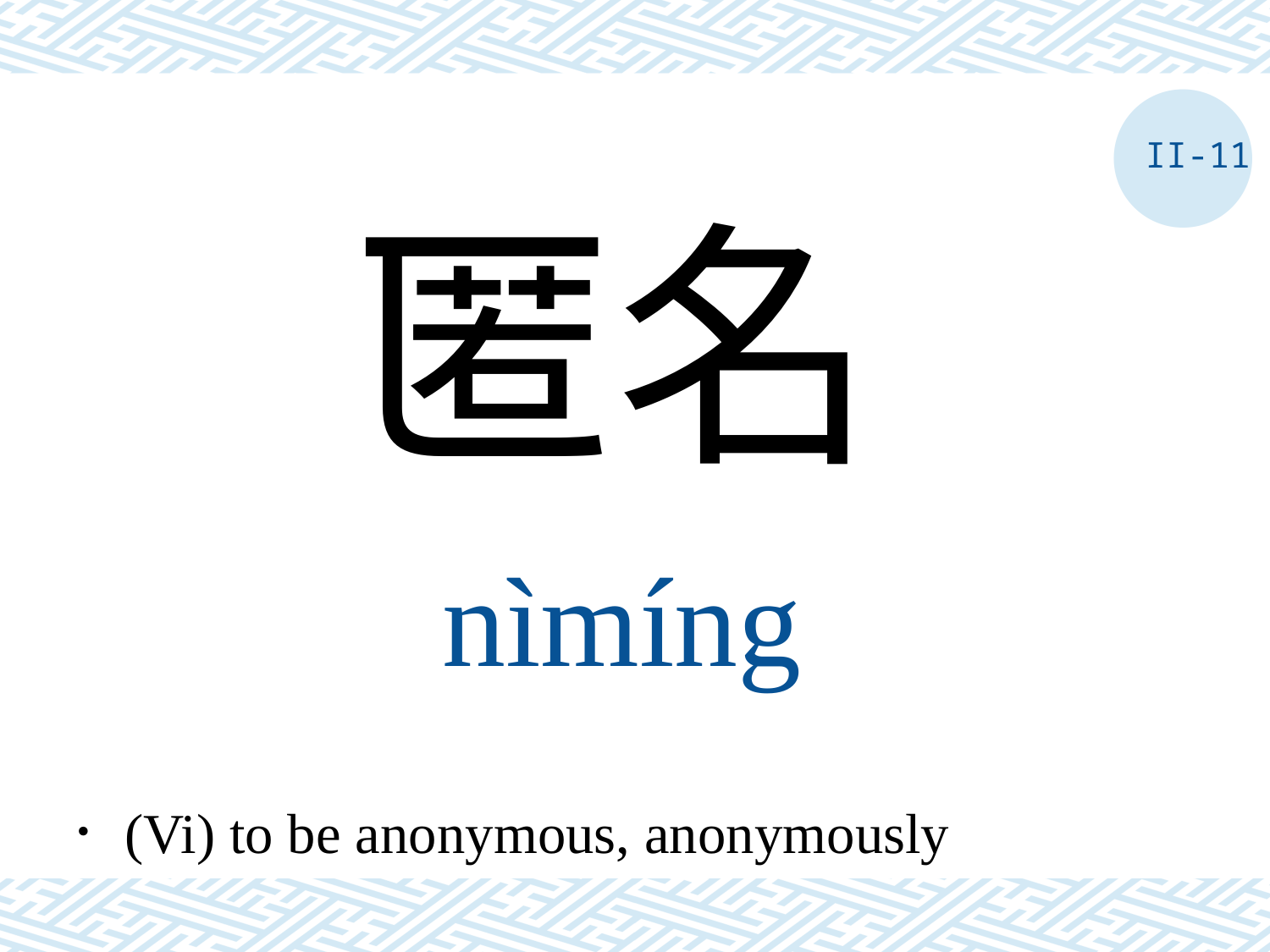

II-11

匿名
nìmíng
．(Vi) to be anonymous, anonymously